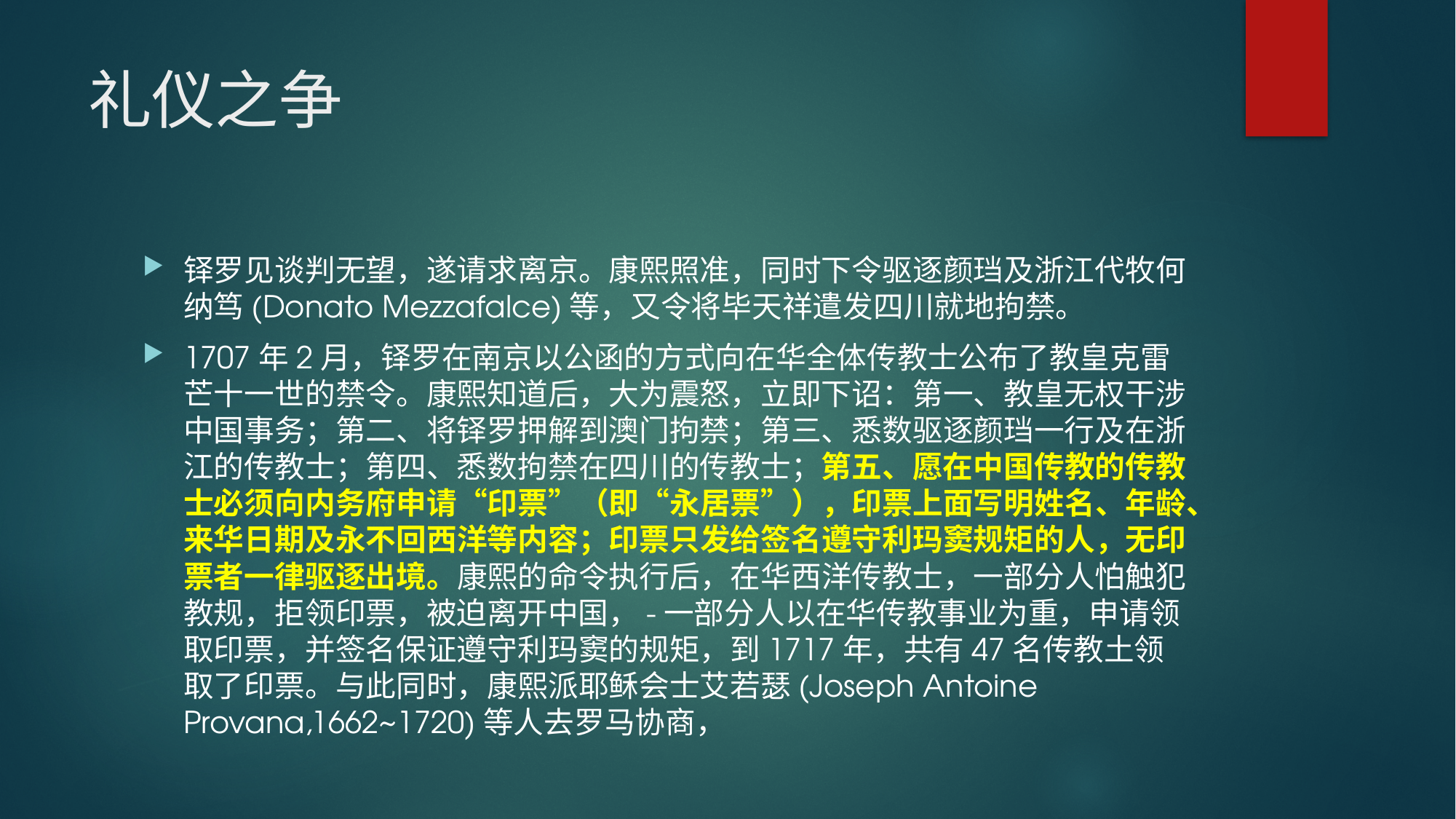

# 礼仪之争
铎罗见谈判无望，遂请求离京。康熙照准，同时下令驱逐颜珰及浙江代牧何纳笃(Donato Mezzafalce)等，又令将毕天祥遣发四川就地拘禁。
1707年2月，铎罗在南京以公函的方式向在华全体传教士公布了教皇克雷芒十一世的禁令。康熙知道后，大为震怒，立即下诏：第一、教皇无权干涉中国事务；第二、将铎罗押解到澳门拘禁；第三、悉数驱逐颜珰一行及在浙江的传教士；第四、悉数拘禁在四川的传教士；第五、愿在中国传教的传教士必须向内务府申请“印票”（即“永居票”），印票上面写明姓名、年龄、来华日期及永不回西洋等内容；印票只发给签名遵守利玛窦规矩的人，无印票者一律驱逐出境。康熙的命令执行后，在华西洋传教士，一部分人怕触犯教规，拒领印票，被迫离开中国，-一部分人以在华传教事业为重，申请领取印票，并签名保证遵守利玛窦的规矩，到1717年，共有47名传教土领取了印票。与此同时，康熙派耶稣会士艾若瑟(Joseph Antoine Provana,1662~1720)等人去罗马协商，